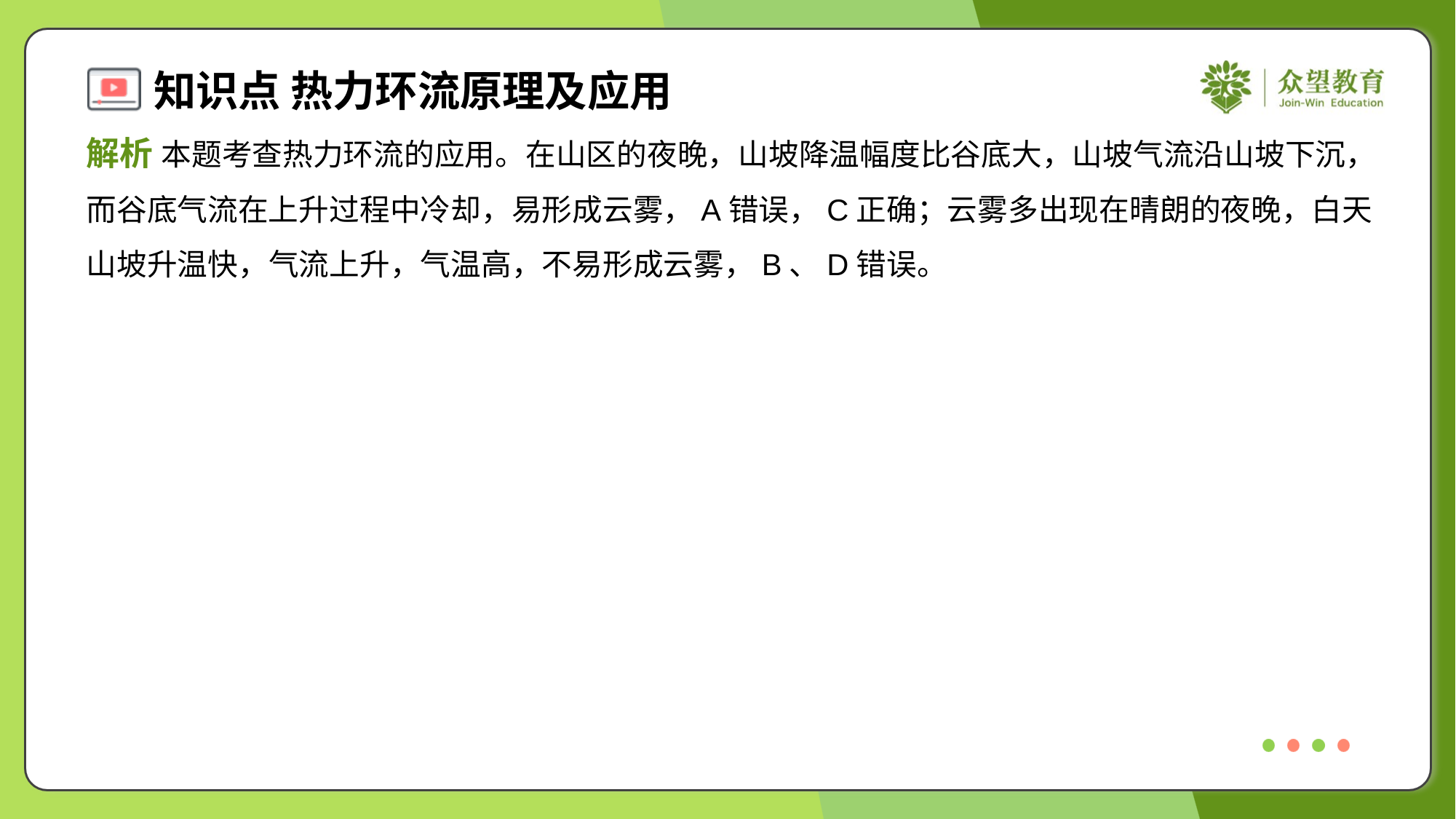

解析 本题考查热力环流的应用。在山区的夜晚，山坡降温幅度比谷底大，山坡气流沿山坡下沉，
而谷底气流在上升过程中冷却，易形成云雾，A错误，C正确；云雾多出现在晴朗的夜晚，白天
山坡升温快，气流上升，气温高，不易形成云雾，B、D错误。